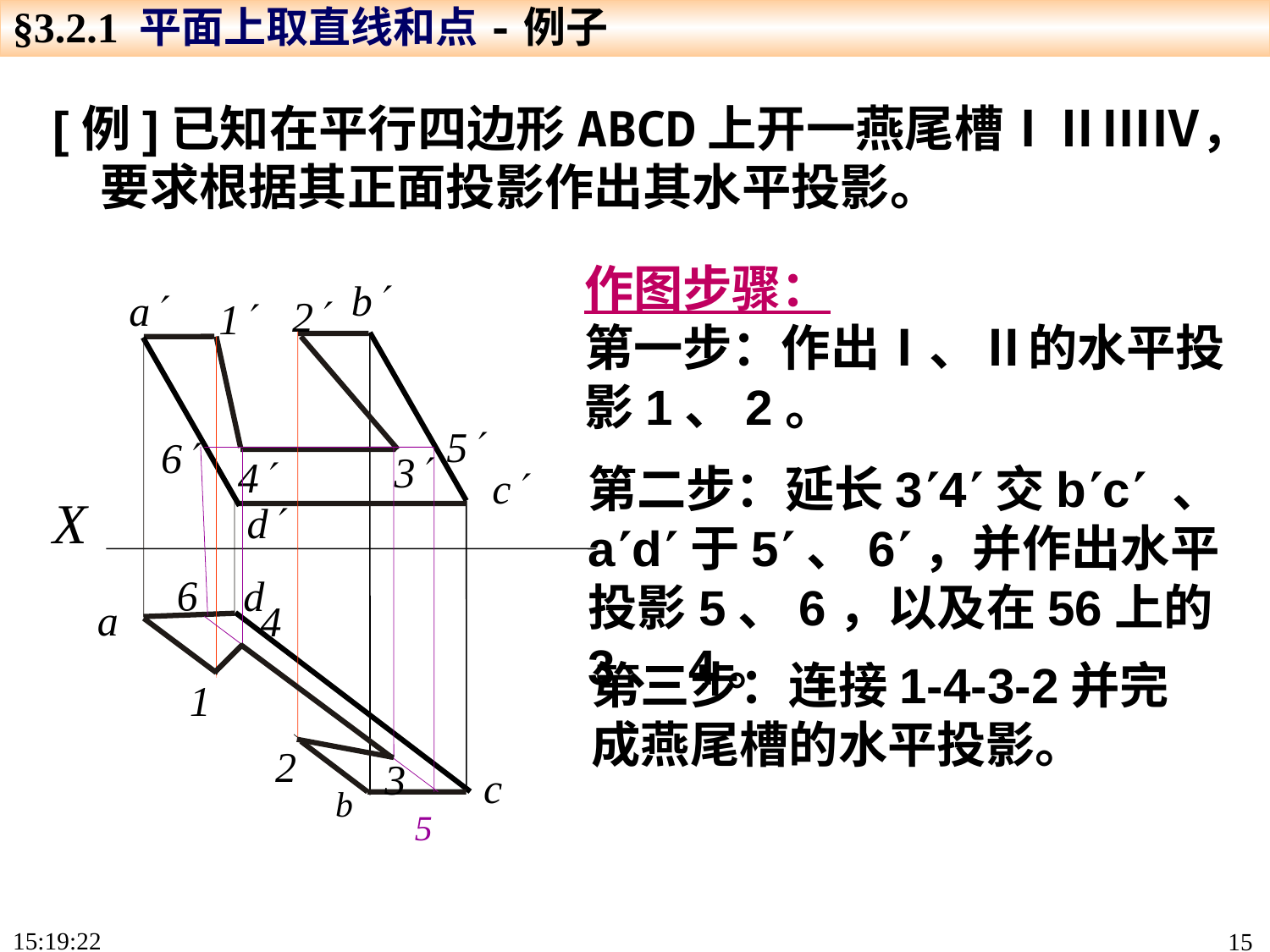

§3.2.1 平面上取直线和点-例子
[例]已知在平行四边形ABCD上开一燕尾槽ⅠⅡⅢⅣ，要求根据其正面投影作出其水平投影。
作图步骤：
第一步：作出Ⅰ、Ⅱ的水平投影1、2。
b′
a′
2′
1′

2

1

5′
6′

3′
4′

6

3

5

4
第二步：延长3′4′交b′c′ 、a′d′于5′、6′，并作出水平投影5、6，以及在56上的3、4。
c′
X
d′

d
a

第三步：连接1-4-3-2并完成燕尾槽的水平投影。

c
b

15:19:22
15